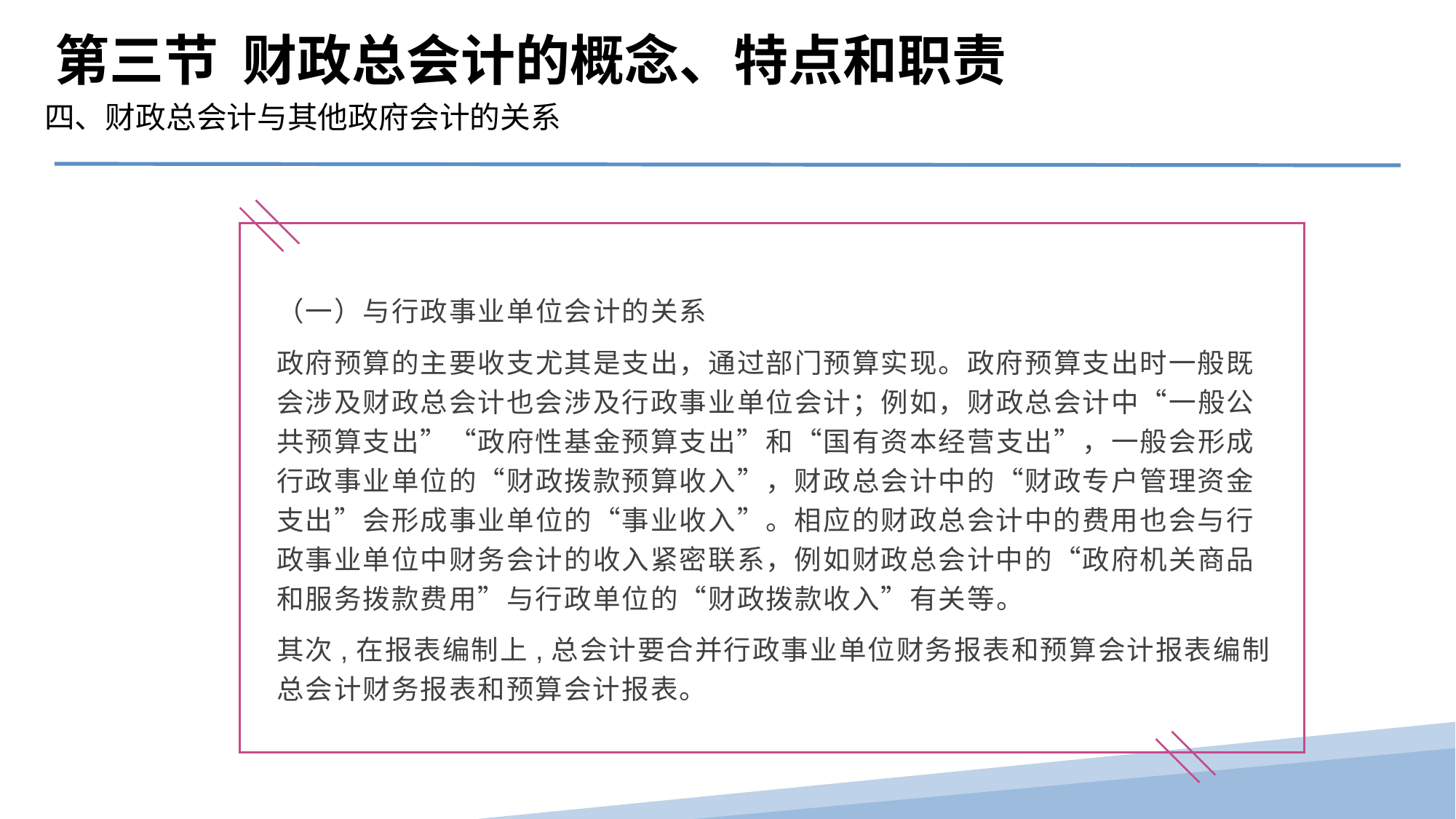

第三节  财政总会计的概念、特点和职责
四、财政总会计与其他政府会计的关系

（一）与行政事业单位会计的关系
政府预算的主要收支尤其是支出，通过部门预算实现。政府预算支出时一般既会涉及财政总会计也会涉及行政事业单位会计；例如，财政总会计中“一般公共预算支出”“政府性基金预算支出”和“国有资本经营支出”，一般会形成行政事业单位的“财政拨款预算收入”，财政总会计中的“财政专户管理资金支出”会形成事业单位的“事业收入”。相应的财政总会计中的费用也会与行政事业单位中财务会计的收入紧密联系，例如财政总会计中的“政府机关商品和服务拨款费用”与行政单位的“财政拨款收入”有关等。
其次,在报表编制上,总会计要合并行政事业单位财务报表和预算会计报表编制总会计财务报表和预算会计报表。